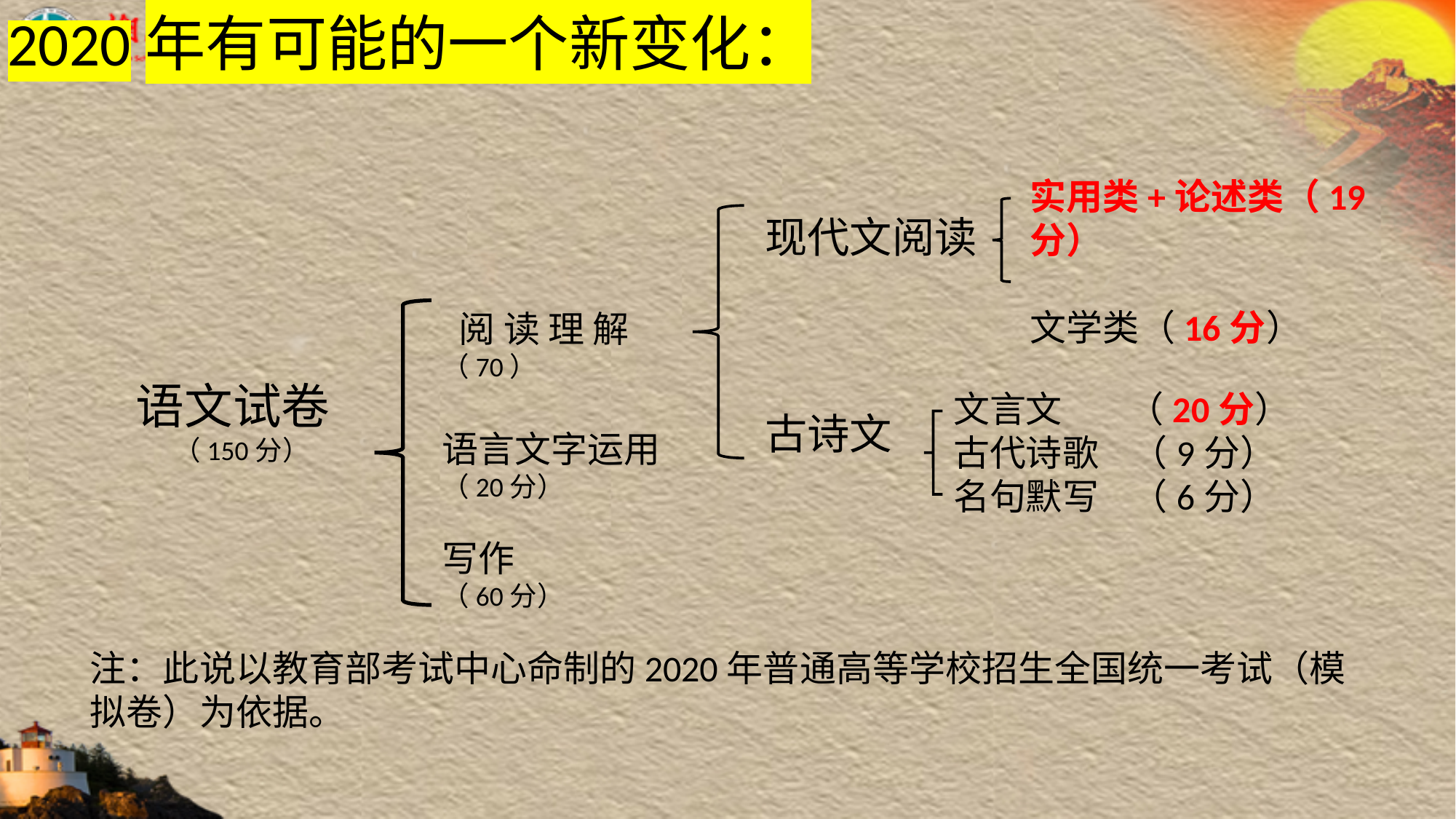

2020年有可能的一个新变化：
实用类+论述类（19分）

文学类（16分）

现代文阅读

古诗文

 阅 读 理 解
（70）

语言文字运用
（20分）

写作
（60分）
语文试卷
     （150分）
文言文        （20分）
古代诗歌    （9分）
名句默写    （6分）

注：此说以教育部考试中心命制的2020年普通高等学校招生全国统一考试（模拟卷）为依据。